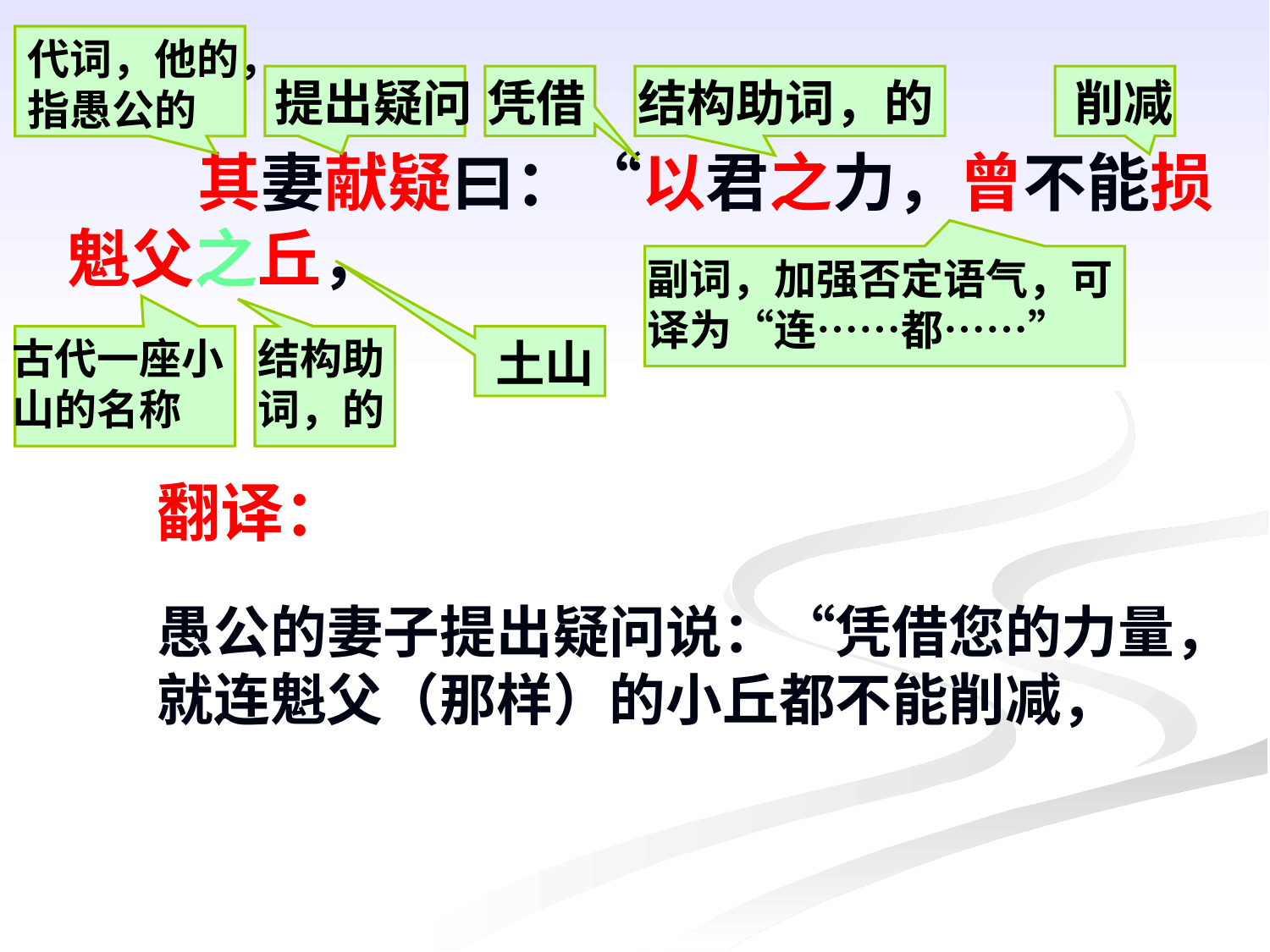

代词，他的，指愚公的
提出疑问

凭借

结构助词，的

削减
        其妻献疑曰：“以君之力，曾不能损魁父之丘，
副词，加强否定语气，可译为“连……都……”

古代一座小山的名称

结构助词，的

土山
翻译：
愚公的妻子提出疑问说：“凭借您的力量，就连魁父（那样）的小丘都不能削减，